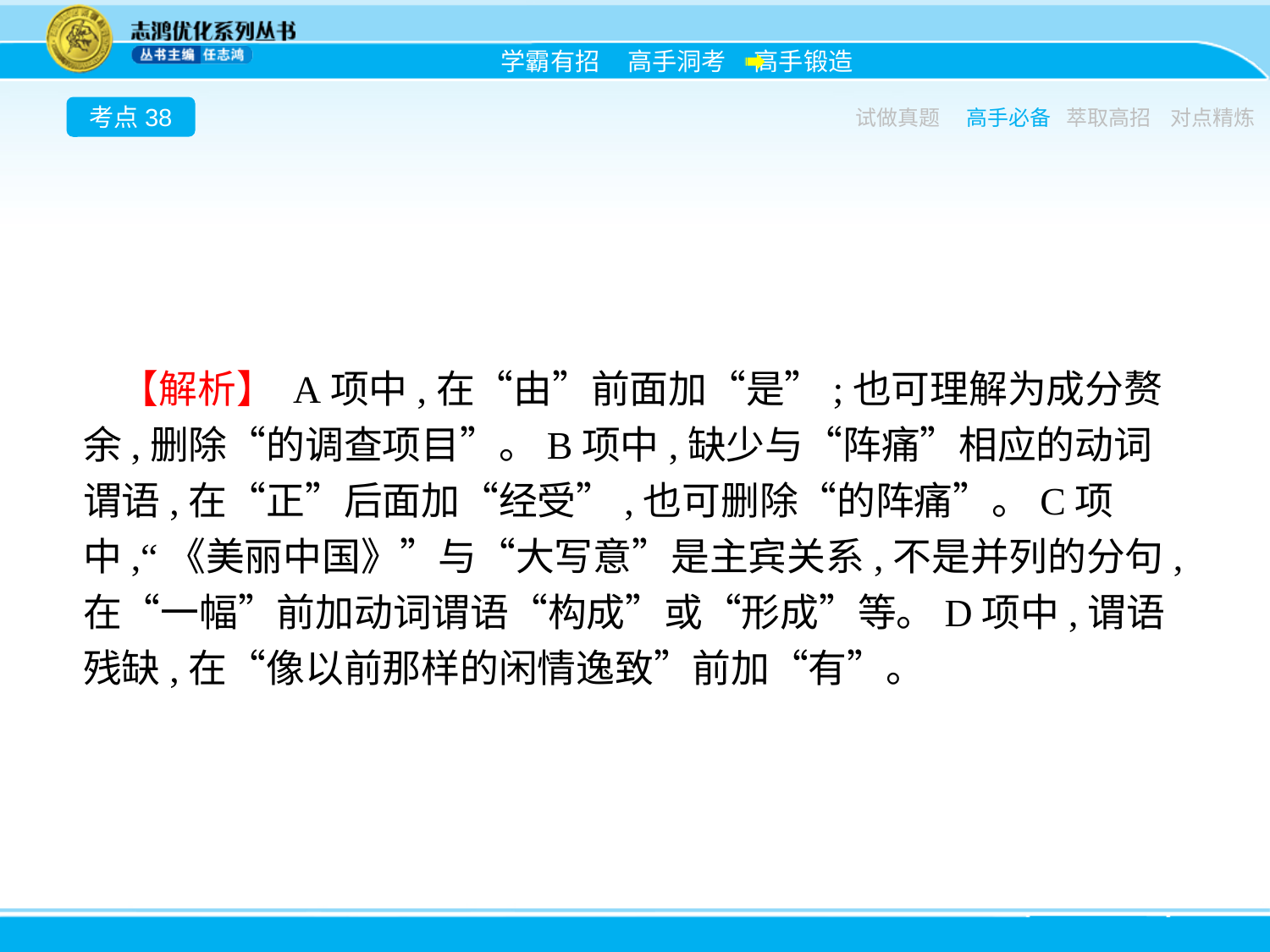

考点38
试做真题
高手必备
萃取高招
对点精炼
【解析】 A项中,在“由”前面加“是”;也可理解为成分赘余,删除“的调查项目”。B项中,缺少与“阵痛”相应的动词谓语,在“正”后面加“经受”,也可删除“的阵痛”。C项中,“《美丽中国》”与“大写意”是主宾关系,不是并列的分句,在“一幅”前加动词谓语“构成”或“形成”等。D项中,谓语残缺,在“像以前那样的闲情逸致”前加“有”。